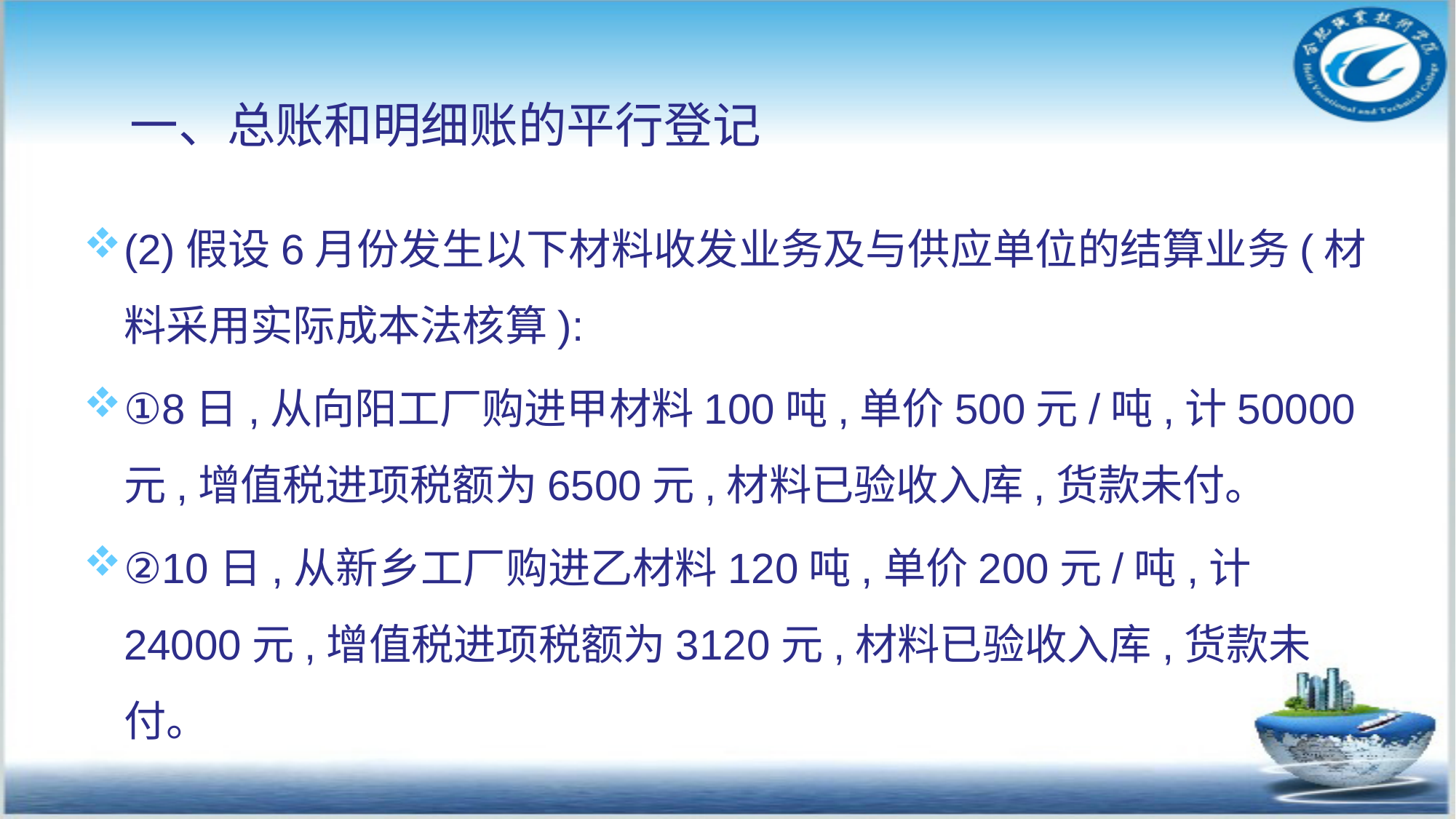

一、总账和明细账的平行登记
(2)假设6月份发生以下材料收发业务及与供应单位的结算业务(材料采用实际成本法核算):
①8日,从向阳工厂购进甲材料100吨,单价500元/吨,计50000元,增值税进项税额为6500元,材料已验收入库,货款未付。
②10日,从新乡工厂购进乙材料120吨,单价200元/吨,计24000元,增值税进项税额为3120元,材料已验收入库,货款未付。

6